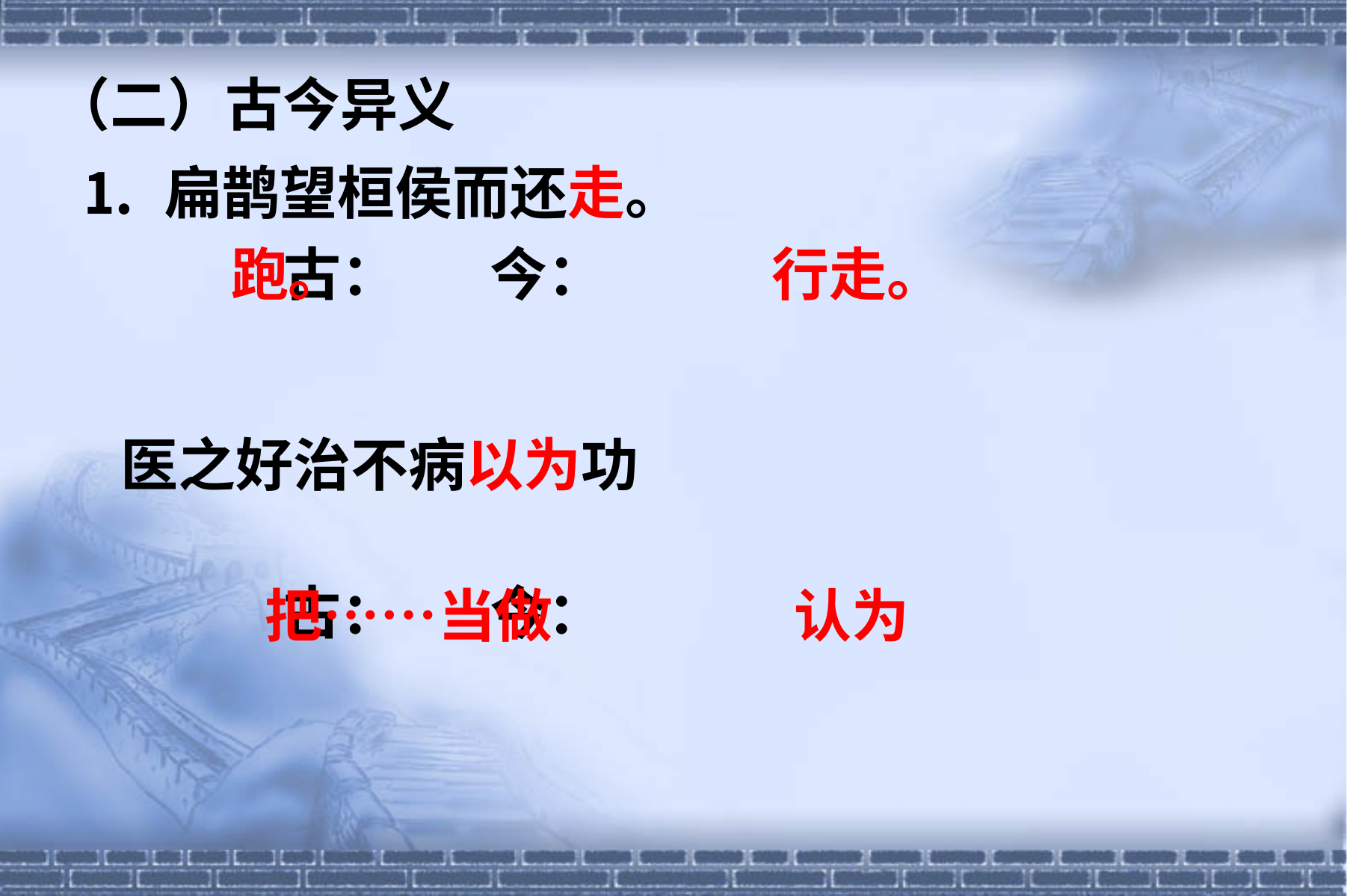

（二）古今异义
⒈ 扁鹊望桓侯而还走。
古：       今：
跑。
行走。

医之好治不病以为功
古：       今：
把……当做
认为